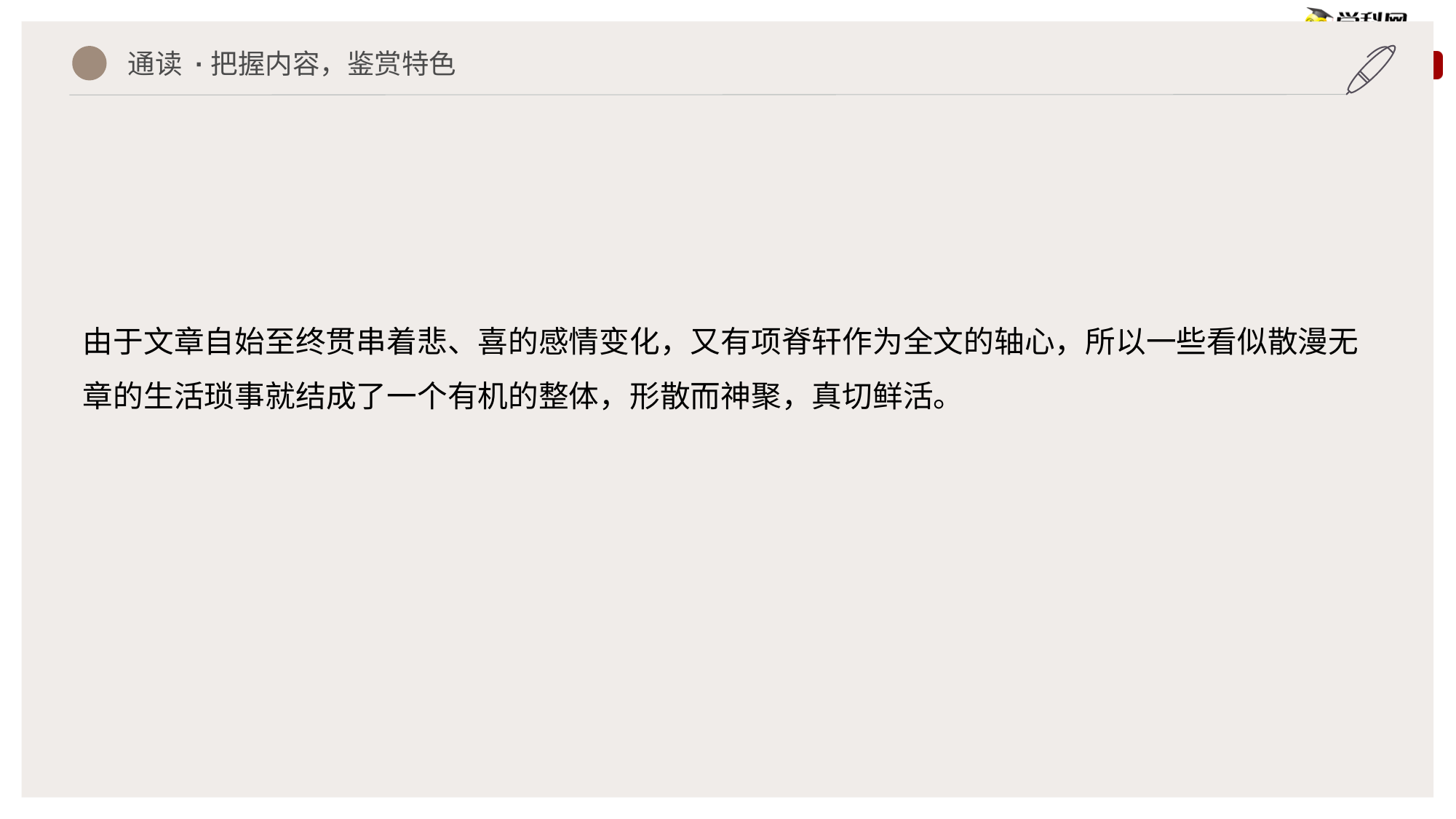

通读 ·把握内容，鉴赏特色

由于文章自始至终贯串着悲、喜的感情变化，又有项脊轩作为全文的轴心，所以一些看似散漫无章的生活琐事就结成了一个有机的整体，形散而神聚，真切鲜活。